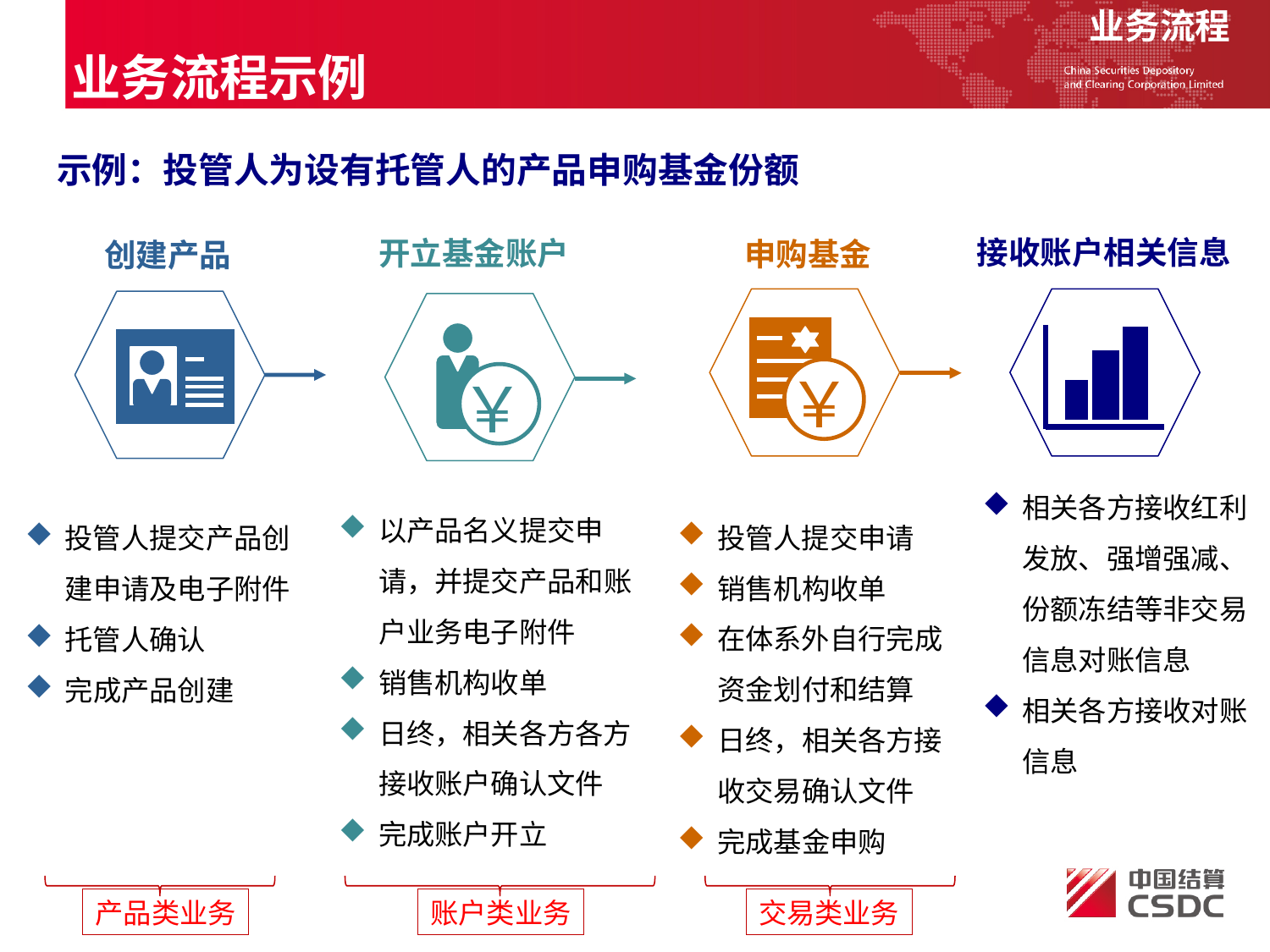

业务流程
业务流程示例
示例：投管人为设有托管人的产品申购基金份额
接收账户相关信息
开立基金账户
申购基金
创建产品

￥

￥

相关各方接收红利发放、强增强减、份额冻结等非交易信息对账信息
相关各方接收对账信息
投管人提交产品创建申请及电子附件
托管人确认
完成产品创建

以产品名义提交申请，并提交产品和账户业务电子附件
销售机构收单
日终，相关各方各方接收账户确认文件
完成账户开立

投管人提交申请
销售机构收单
在体系外自行完成资金划付和结算
日终，相关各方接收交易确认文件
完成基金申购

产品类业务
账户类业务
交易类业务